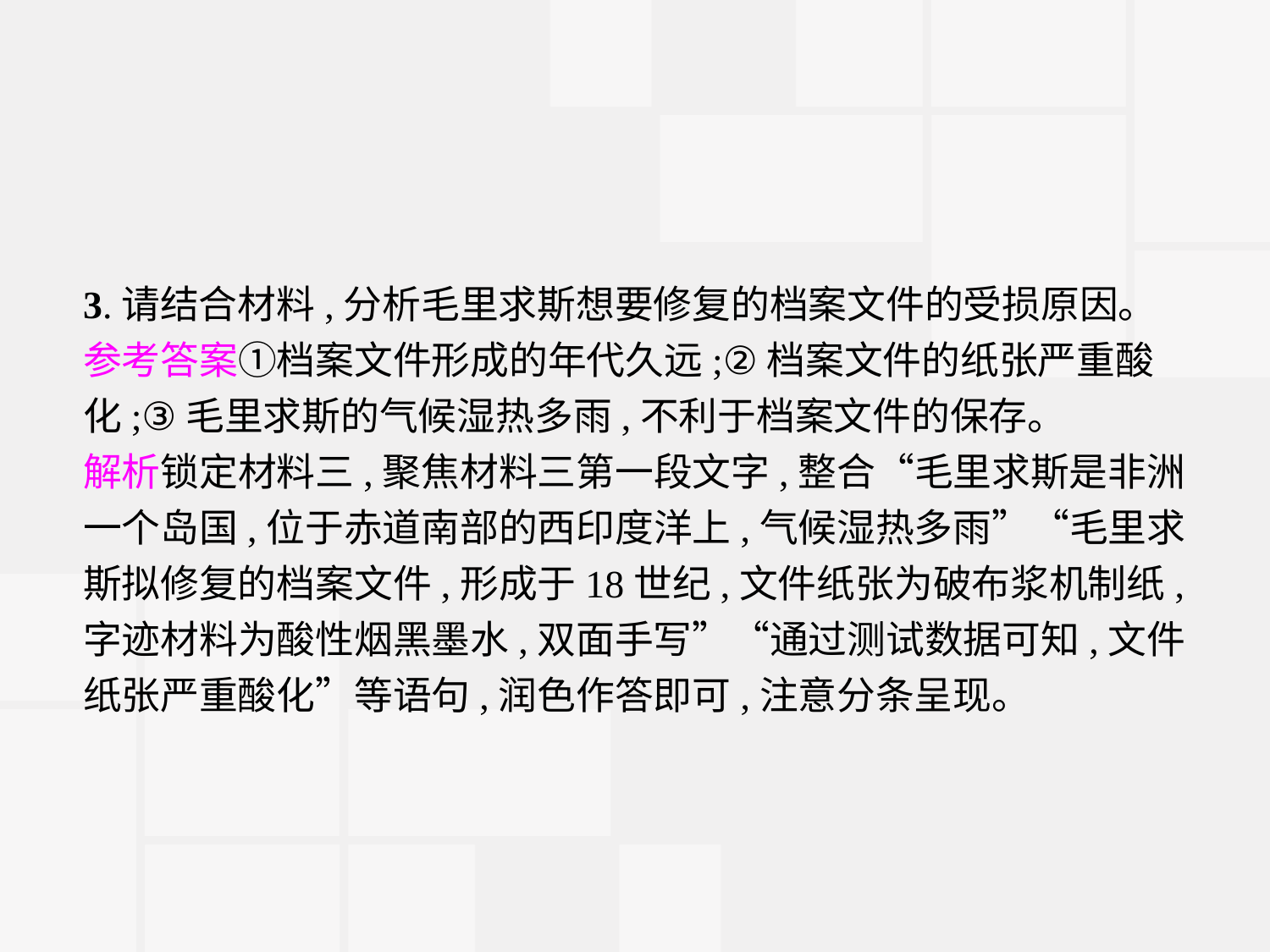

3.请结合材料,分析毛里求斯想要修复的档案文件的受损原因。
参考答案①档案文件形成的年代久远;②档案文件的纸张严重酸化;③毛里求斯的气候湿热多雨,不利于档案文件的保存。
解析锁定材料三,聚焦材料三第一段文字,整合“毛里求斯是非洲一个岛国,位于赤道南部的西印度洋上,气候湿热多雨”“毛里求斯拟修复的档案文件,形成于18世纪,文件纸张为破布浆机制纸,字迹材料为酸性烟黑墨水,双面手写”“通过测试数据可知,文件纸张严重酸化”等语句,润色作答即可,注意分条呈现。